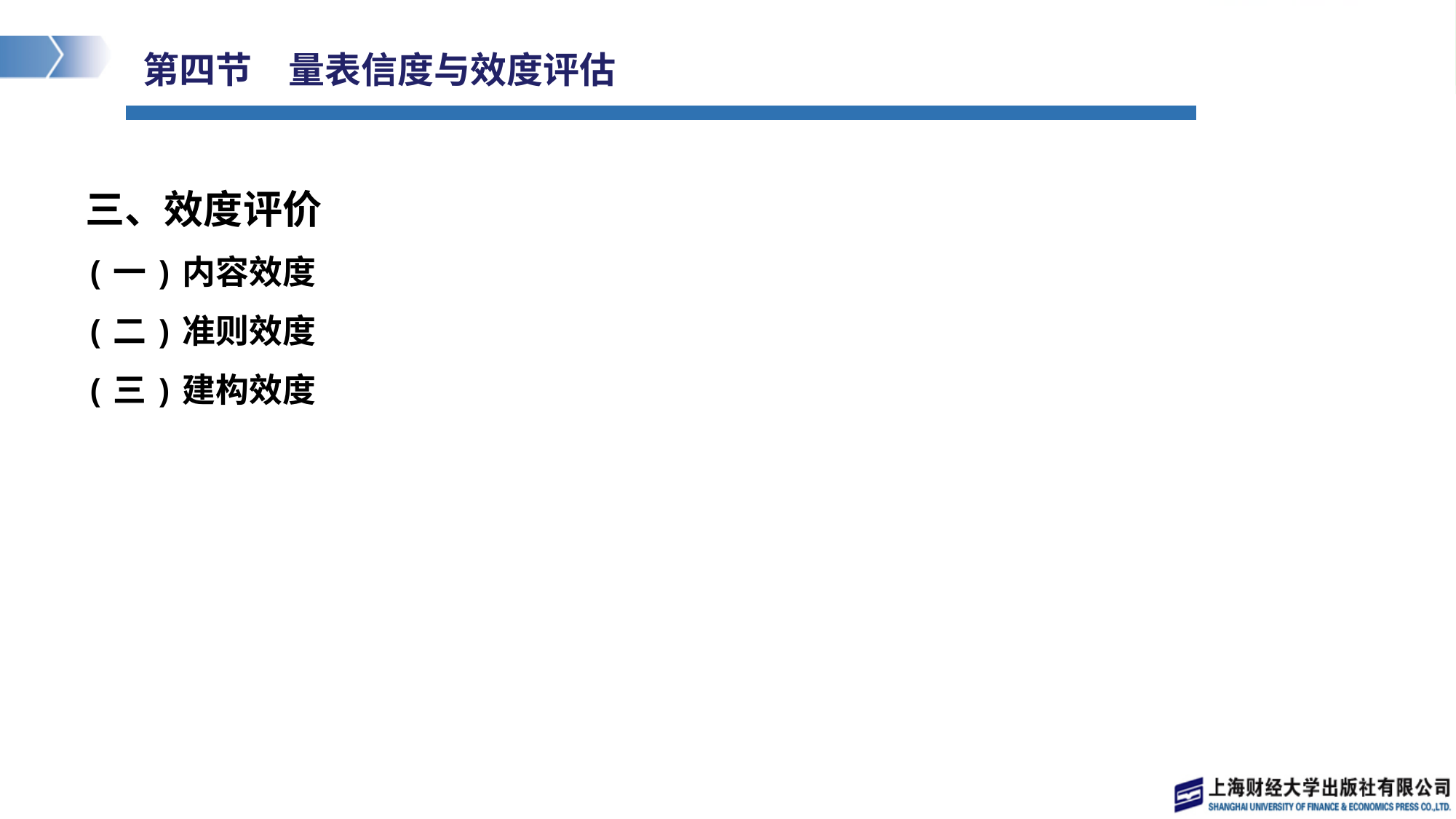

# 第四节　量表信度与效度评估
三、效度评价
(一)内容效度
(二)准则效度
(三)建构效度